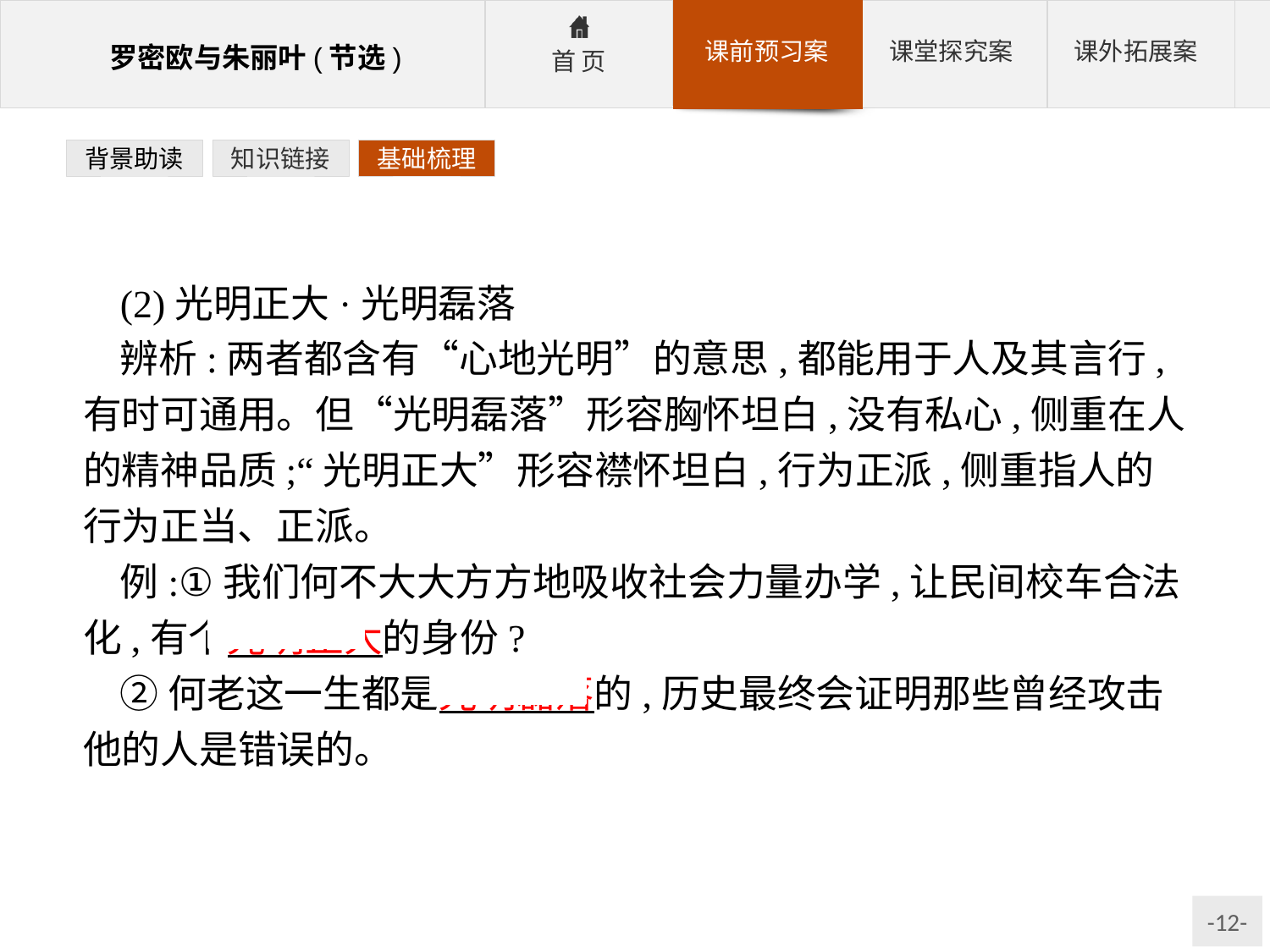

背景助读
知识链接
基础梳理
(2)光明正大·光明磊落
辨析:两者都含有“心地光明”的意思,都能用于人及其言行,有时可通用。但“光明磊落”形容胸怀坦白,没有私心,侧重在人的精神品质;“光明正大”形容襟怀坦白,行为正派,侧重指人的行为正当、正派。
例:①我们何不大大方方地吸收社会力量办学,让民间校车合法化,有个光明正大的身份?
②何老这一生都是光明磊落的,历史最终会证明那些曾经攻击他的人是错误的。